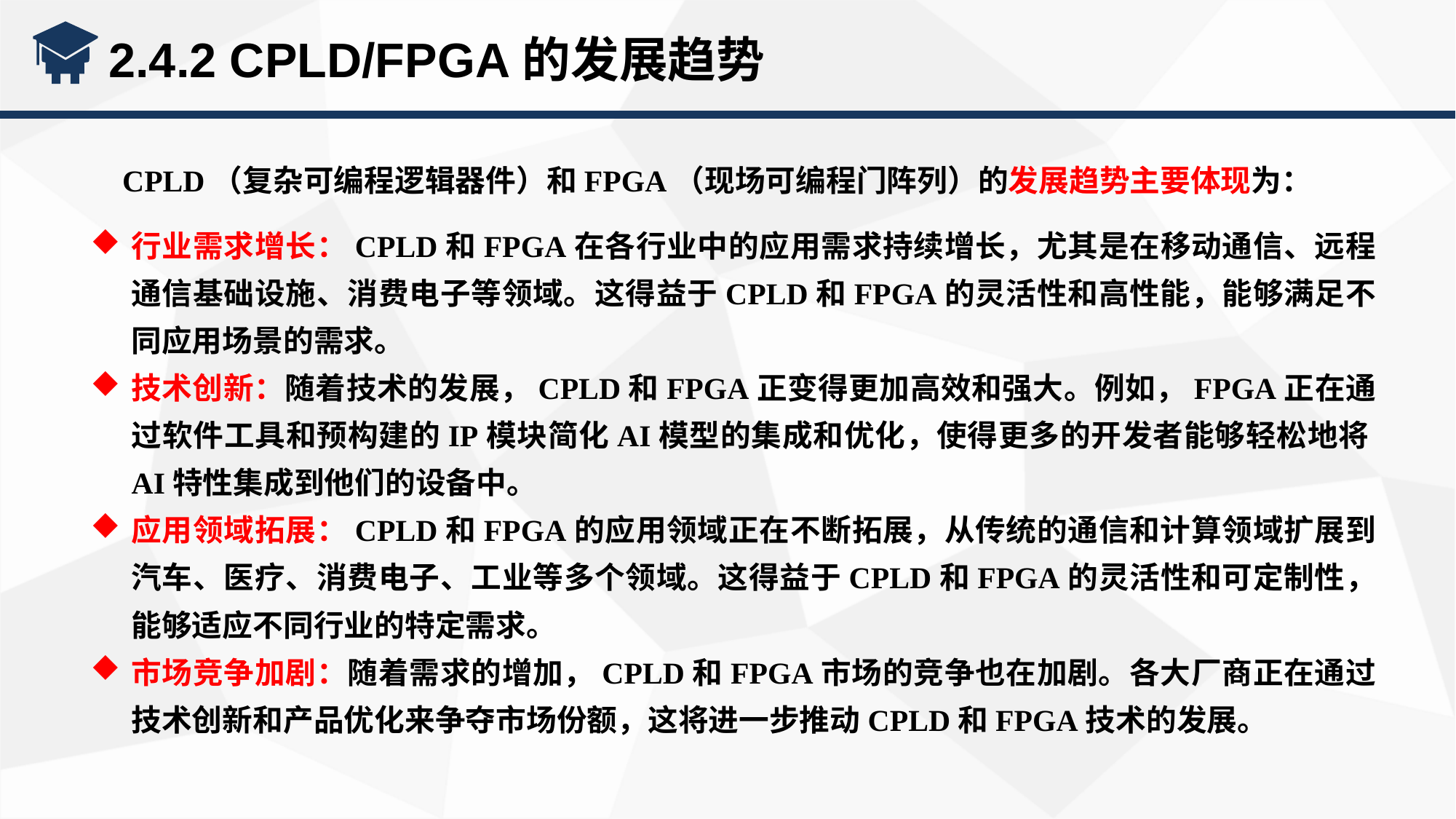

2.4.2 CPLD/FPGA的发展趋势

CPLD（复杂可编程逻辑器件）和FPGA（现场可编程门阵列）的发展趋势主要体现为：
行业需求增长：CPLD和FPGA在各行业中的应用需求持续增长，尤其是在移动通信、远程通信基础设施、消费电子等领域。这得益于CPLD和FPGA的灵活性和高性能，能够满足不同应用场景的需求。
技术创新：随着技术的发展，CPLD和FPGA正变得更加高效和强大。例如，FPGA正在通过软件工具和预构建的IP模块简化AI模型的集成和优化，使得更多的开发者能够轻松地将AI特性集成到他们的设备中。
应用领域拓展：CPLD和FPGA的应用领域正在不断拓展，从传统的通信和计算领域扩展到汽车、医疗、消费电子、工业等多个领域。这得益于CPLD和FPGA的灵活性和可定制性，能够适应不同行业的特定需求。
市场竞争加剧：随着需求的增加，CPLD和FPGA市场的竞争也在加剧。各大厂商正在通过技术创新和产品优化来争夺市场份额，这将进一步推动CPLD和FPGA技术的发展。